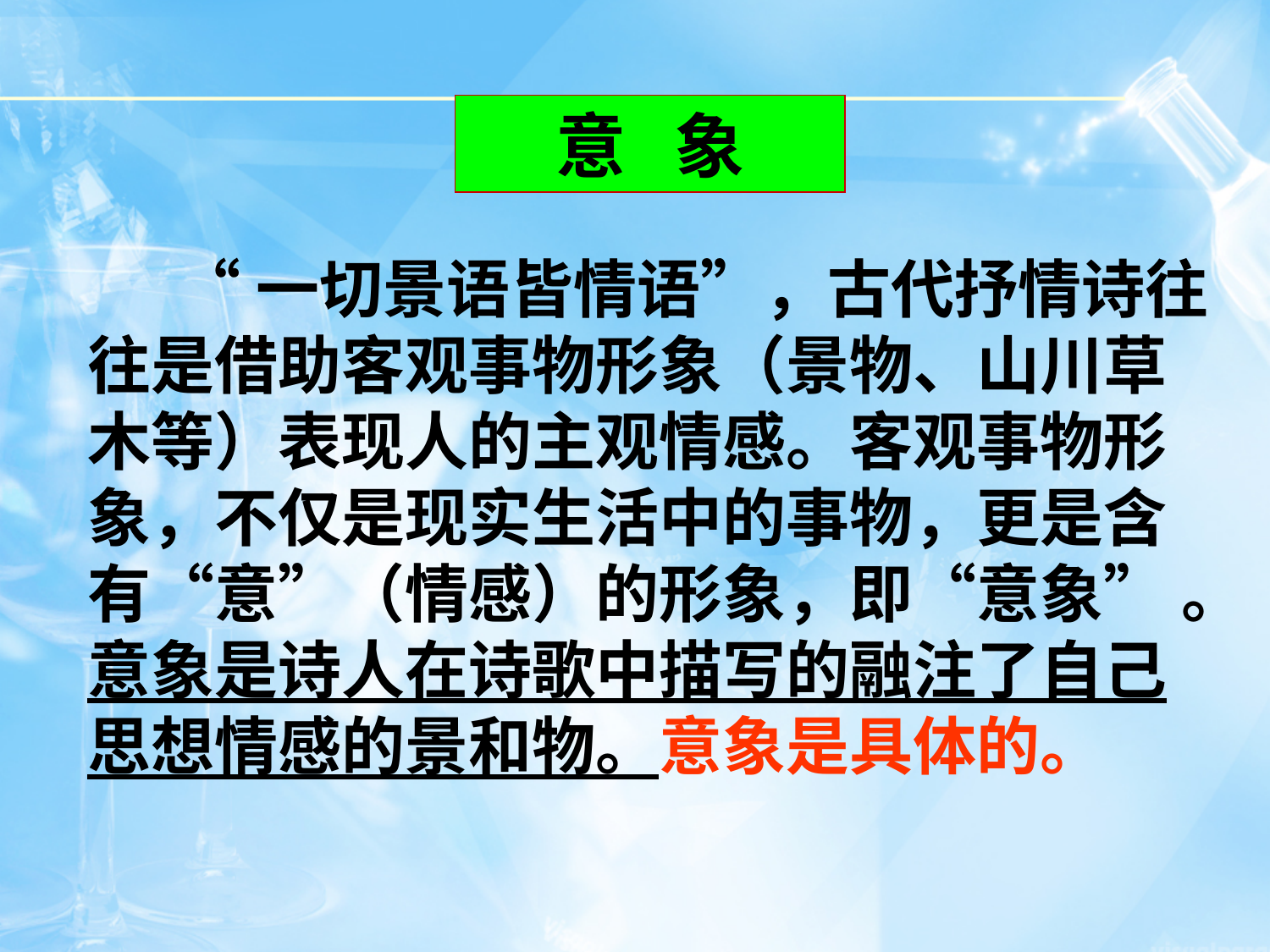

意   象
        “一切景语皆情语”，古代抒情诗往往是借助客观事物形象（景物、山川草木等）表现人的主观情感。客观事物形象，不仅是现实生活中的事物，更是含有“意”（情感）的形象，即“意象” 。意象是诗人在诗歌中描写的融注了自己思想情感的景和物。意象是具体的。